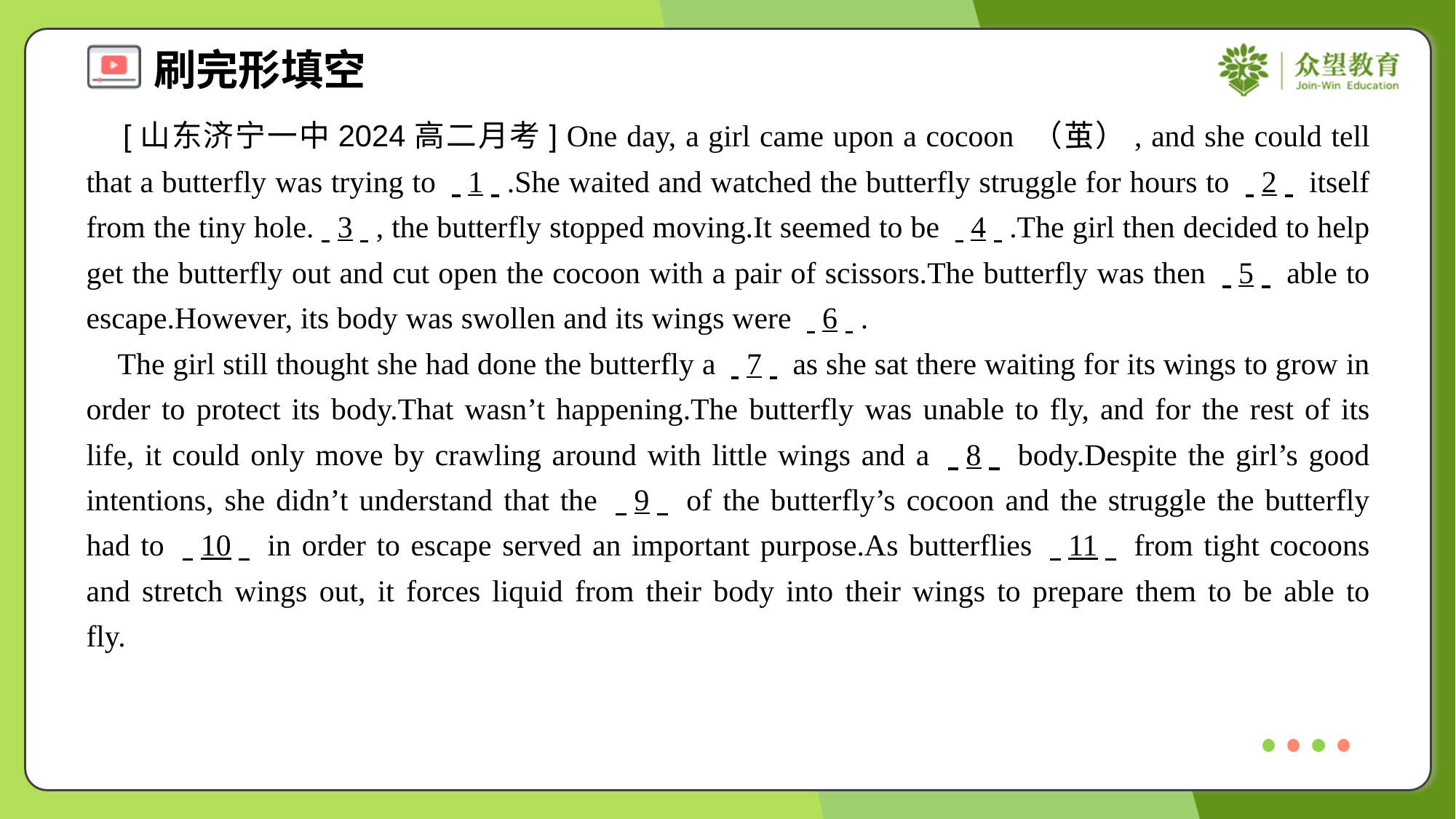

[山东济宁一中2024高二月考] One day, a girl came upon a cocoon （茧）, and she could tell that a butterfly was trying to . .1. ..She waited and watched the butterfly struggle for hours to . .2. . itself from the tiny hole.. .3. ., the butterfly stopped moving.It seemed to be . .4. ..The girl then decided to help get the butterfly out and cut open the cocoon with a pair of scissors.The butterfly was then . .5. . able to escape.However, its body was swollen and its wings were . .6. ..
    The girl still thought she had done the butterfly a . .7. . as she sat there waiting for its wings to grow in order to protect its body.That wasn’t happening.The butterfly was unable to fly, and for the rest of its life, it could only move by crawling around with little wings and a . .8. . body.Despite the girl’s good intentions, she didn’t understand that the . .9. . of the butterfly’s cocoon and the struggle the butterfly had to . .10. . in order to escape served an important purpose.As butterflies . .11. . from tight cocoons and stretch wings out, it forces liquid from their body into their wings to prepare them to be able to fly.#2